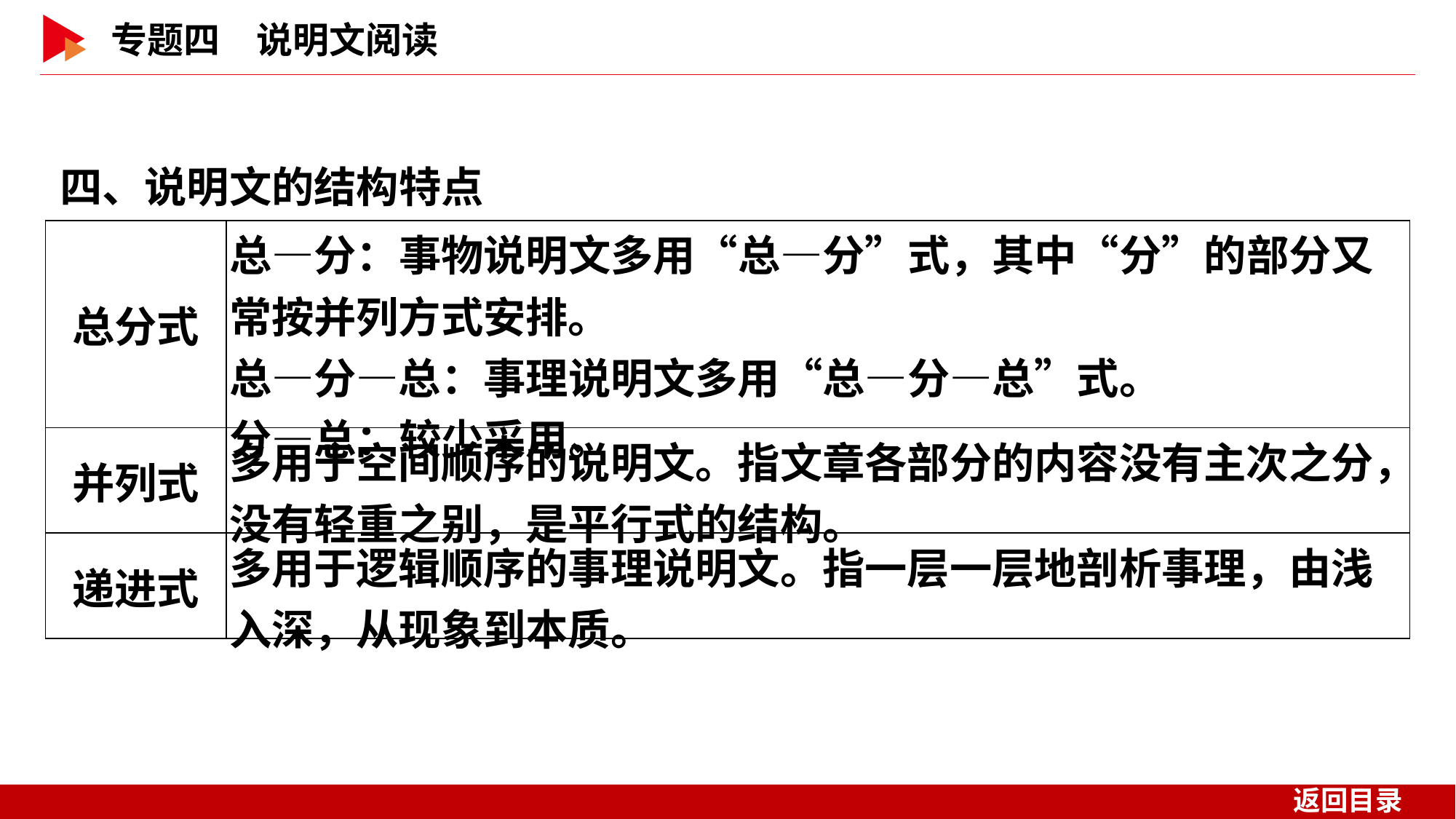

四、说明文的结构特点
| 总分式 | 总—分：事物说明文多用“总—分”式，其中“分”的部分又常按并列方式安排。 总—分—总：事理说明文多用“总—分—总”式。 分—总：较少采用。 |
| --- | --- |
| 并列式 | 多用于空间顺序的说明文。指文章各部分的内容没有主次之分，没有轻重之别，是平行式的结构。 |
| 递进式 | 多用于逻辑顺序的事理说明文。指一层一层地剖析事理，由浅入深，从现象到本质。 |